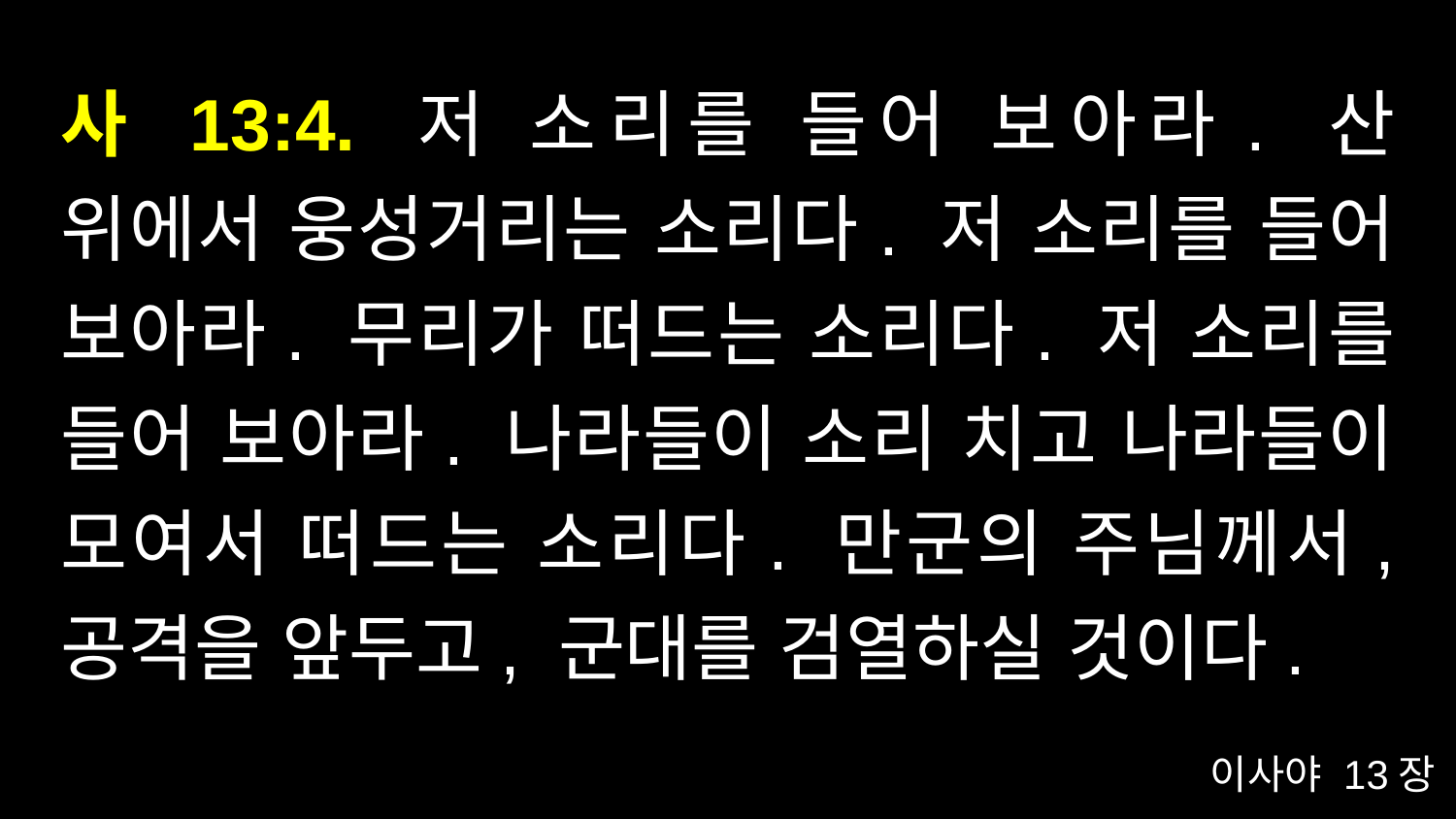

# 사 13:4. 저 소리를 들어 보아라. 산 위에서 웅성거리는 소리다. 저 소리를 들어 보아라. 무리가 떠드는 소리다. 저 소리를 들어 보아라. 나라들이 소리 치고 나라들이 모여서 떠드는 소리다. 만군의 주님께서, 공격을 앞두고, 군대를 검열하실 것이다.
이사야 13장